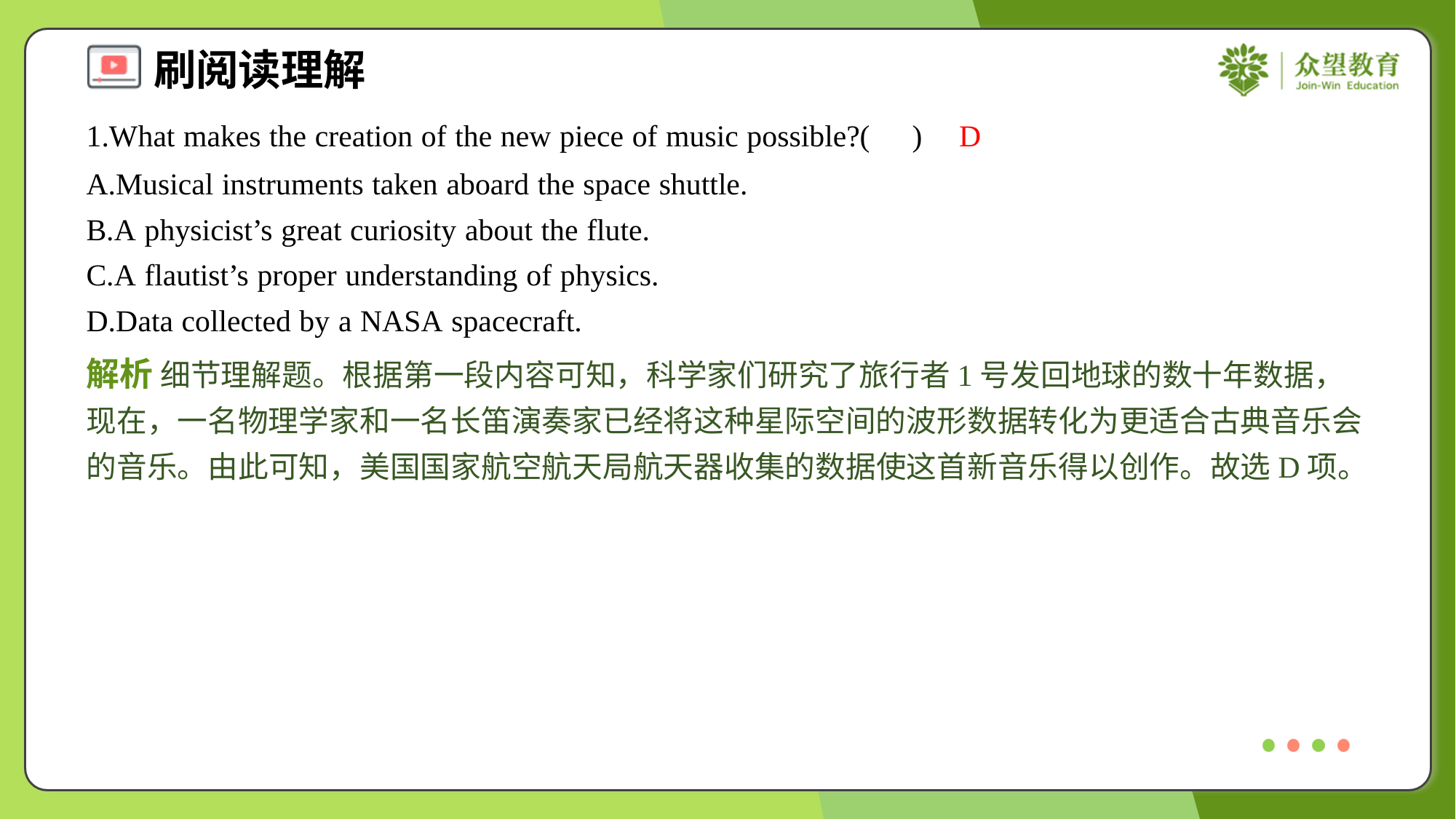

1.What makes the creation of the new piece of music possible?(     )
D
A.Musical instruments taken aboard the space shuttle.
B.A physicist’s great curiosity about the flute.
C.A flautist’s proper understanding of physics.
D.Data collected by a NASA spacecraft.
解析 细节理解题。根据第一段内容可知，科学家们研究了旅行者1号发回地球的数十年数据，现在，一名物理学家和一名长笛演奏家已经将这种星际空间的波形数据转化为更适合古典音乐会的音乐。由此可知，美国国家航空航天局航天器收集的数据使这首新音乐得以创作。故选D项。